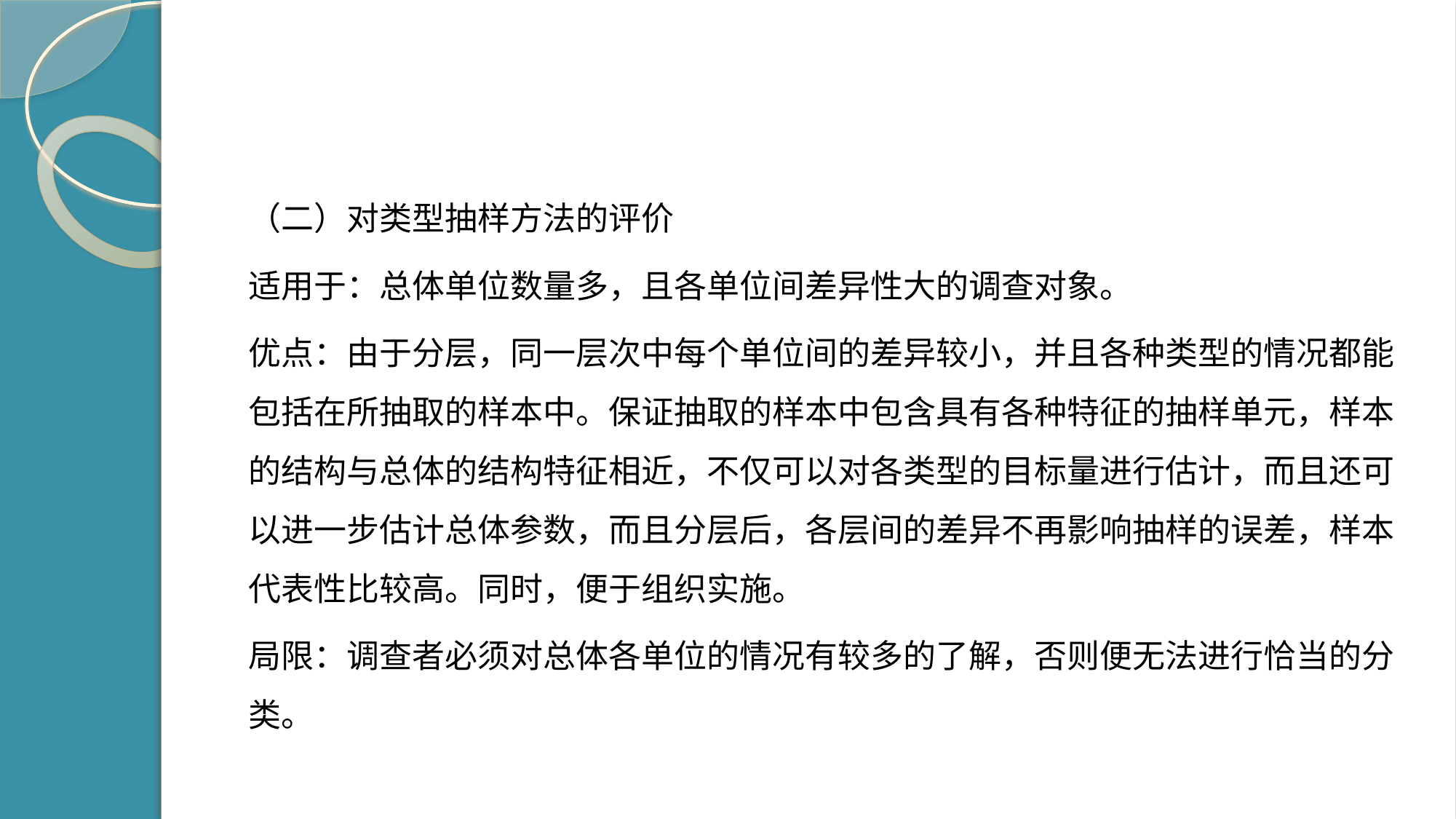

#
（二）对类型抽样方法的评价
适用于：总体单位数量多，且各单位间差异性大的调查对象。
优点：由于分层，同一层次中每个单位间的差异较小，并且各种类型的情况都能包括在所抽取的样本中。保证抽取的样本中包含具有各种特征的抽样单元，样本的结构与总体的结构特征相近，不仅可以对各类型的目标量进行估计，而且还可以进一步估计总体参数，而且分层后，各层间的差异不再影响抽样的误差，样本代表性比较高。同时，便于组织实施。
局限：调查者必须对总体各单位的情况有较多的了解，否则便无法进行恰当的分类。